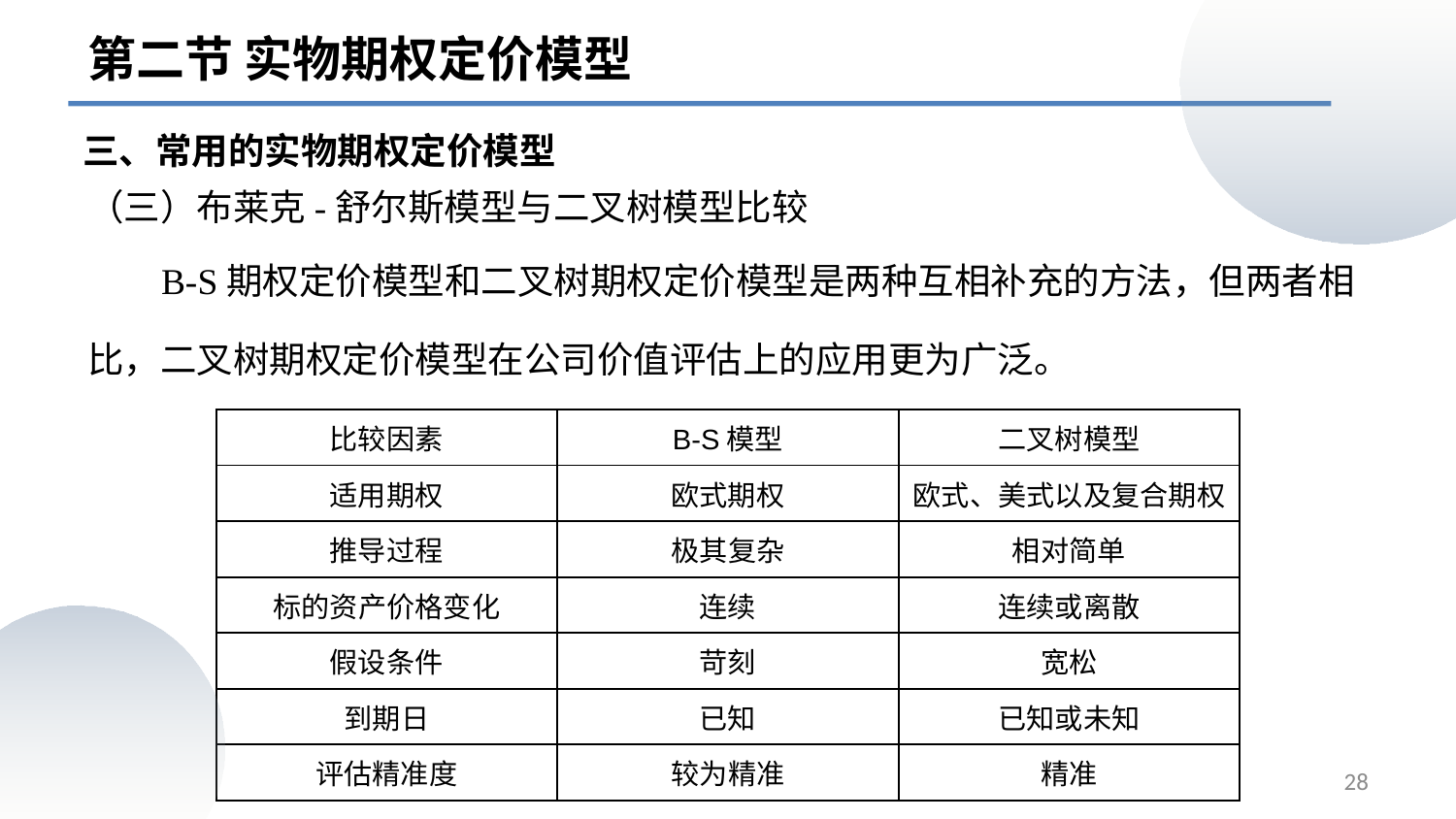

第二节 实物期权定价模型
三、常用的实物期权定价模型
# （三）布莱克-舒尔斯模型与二叉树模型比较
        B-S期权定价模型和二叉树期权定价模型是两种互相补充的方法，但两者相比，二叉树期权定价模型在公司价值评估上的应用更为广泛。
| 比较因素 | B-S模型 | 二叉树模型 |
| --- | --- | --- |
| 适用期权 | 欧式期权 | 欧式、美式以及复合期权 |
| 推导过程 | 极其复杂 | 相对简单 |
| 标的资产价格变化 | 连续 | 连续或离散 |
| 假设条件 | 苛刻 | 宽松 |
| 到期日 | 已知 | 已知或未知 |
| 评估精准度 | 较为精准 | 精准 |

28